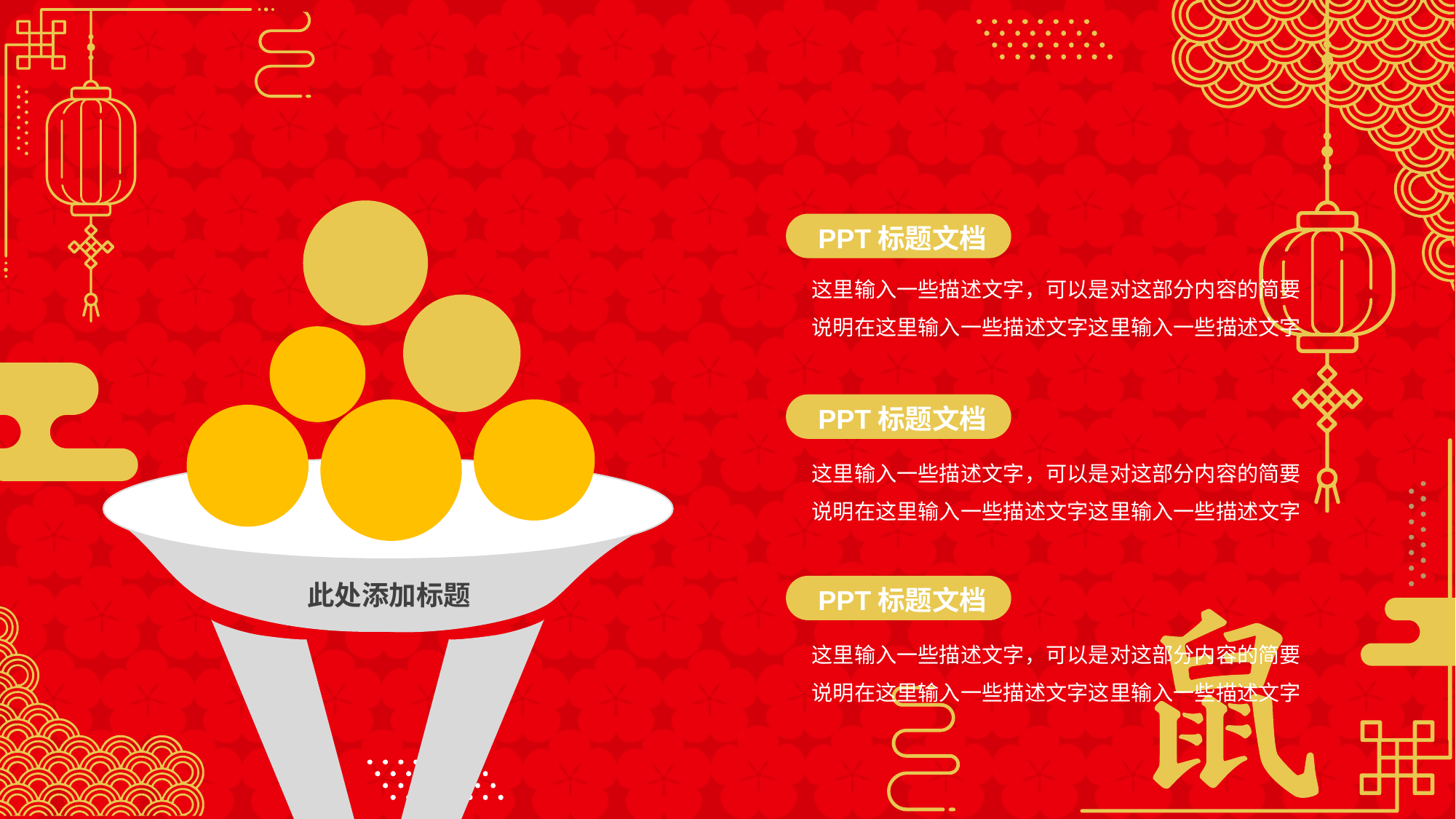

PPT标题文档
这里输入一些描述文字，可以是对这部分内容的简要说明在这里输入一些描述文字这里输入一些描述文字

PPT标题文档

这里输入一些描述文字，可以是对这部分内容的简要说明在这里输入一些描述文字这里输入一些描述文字

此处添加标题

PPT标题文档

这里输入一些描述文字，可以是对这部分内容的简要说明在这里输入一些描述文字这里输入一些描述文字